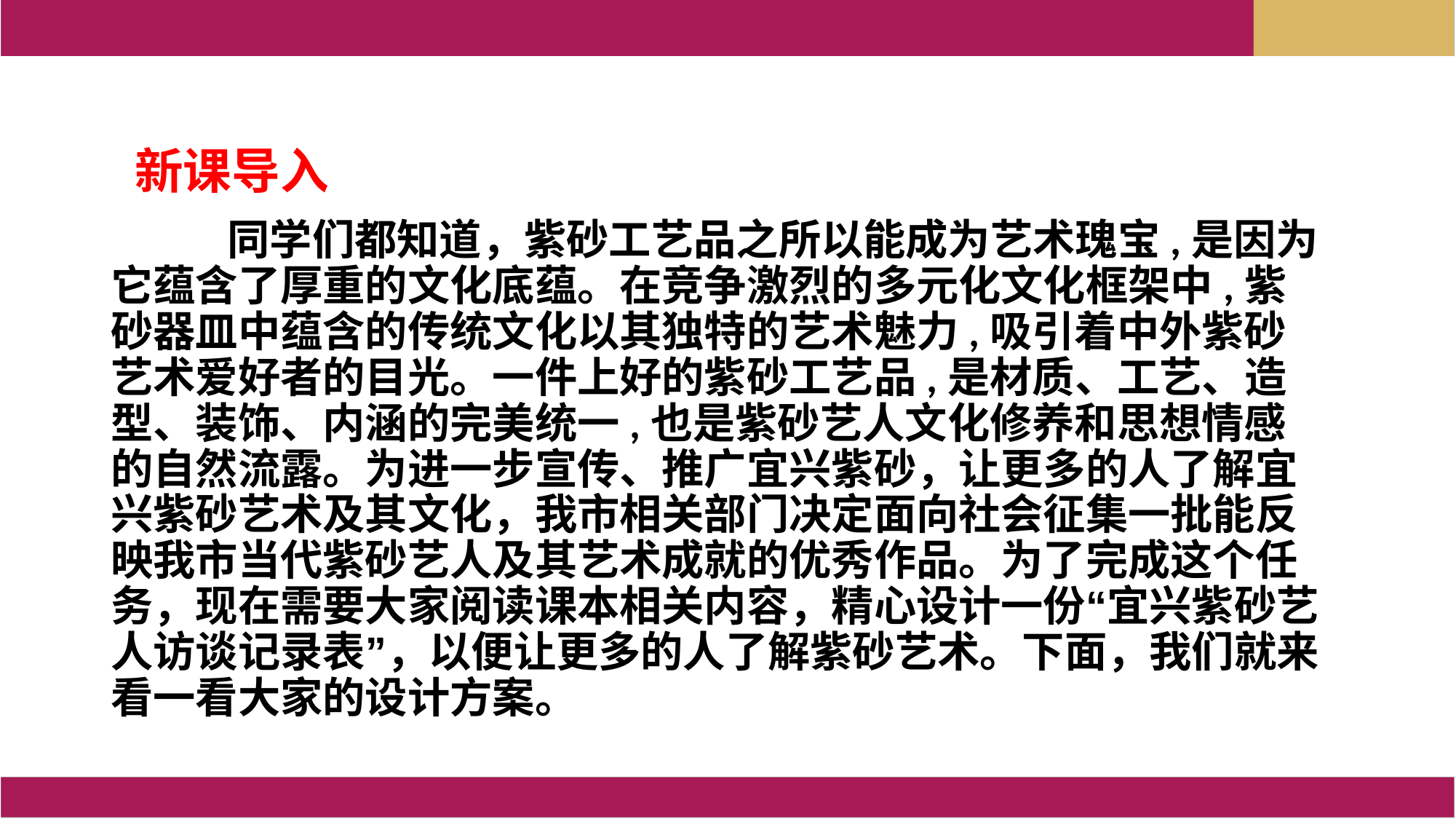

新课导入
         同学们都知道，紫砂工艺品之所以能成为艺术瑰宝,是因为它蕴含了厚重的文化底蕴。在竞争激烈的多元化文化框架中,紫砂器皿中蕴含的传统文化以其独特的艺术魅力,吸引着中外紫砂艺术爱好者的目光。一件上好的紫砂工艺品,是材质、工艺、造型、装饰、内涵的完美统一,也是紫砂艺人文化修养和思想情感的自然流露。为进一步宣传、推广宜兴紫砂，让更多的人了解宜兴紫砂艺术及其文化，我市相关部门决定面向社会征集一批能反映我市当代紫砂艺人及其艺术成就的优秀作品。为了完成这个任务，现在需要大家阅读课本相关内容，精心设计一份“宜兴紫砂艺人访谈记录表”，以便让更多的人了解紫砂艺术。下面，我们就来看一看大家的设计方案。